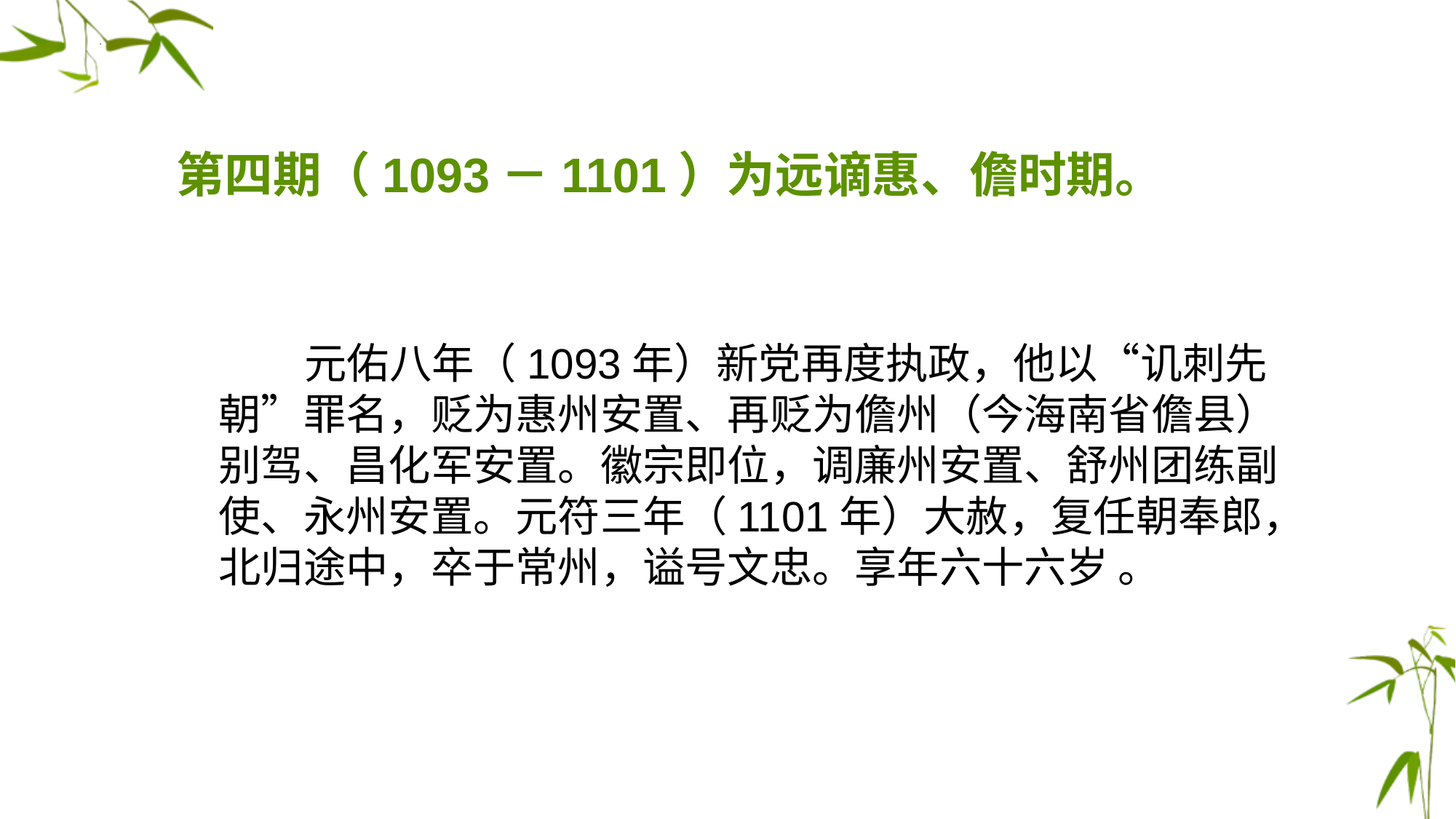

第四期（1093－1101）为远谪惠、儋时期。
        元佑八年（1093年）新党再度执政，他以“讥刺先朝”罪名，贬为惠州安置、再贬为儋州（今海南省儋县）别驾、昌化军安置。徽宗即位，调廉州安置、舒州团练副使、永州安置。元符三年（1101年）大赦，复任朝奉郎，北归途中，卒于常州，谥号文忠。享年六十六岁 。